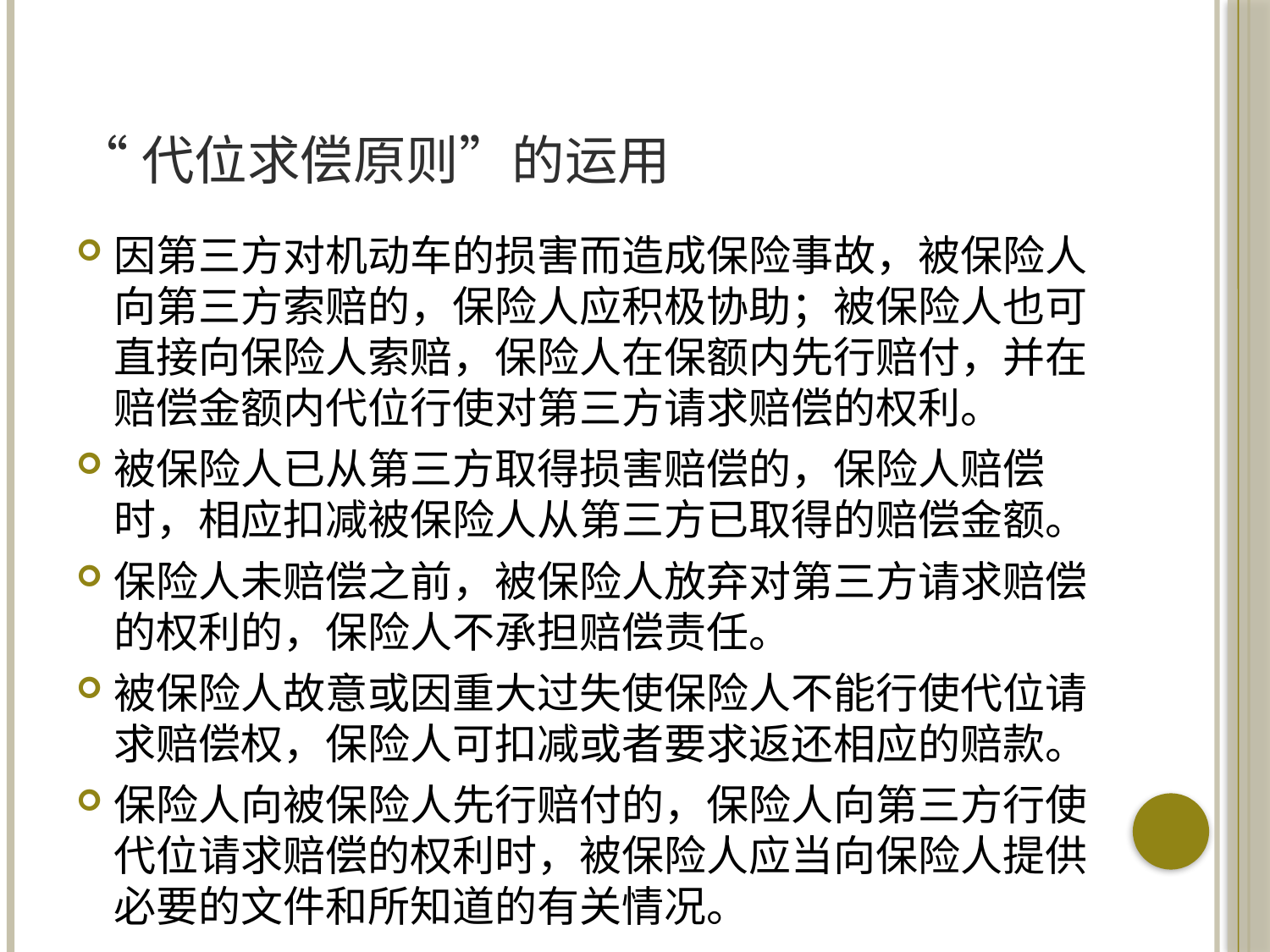

# “代位求偿原则”的运用
因第三方对机动车的损害而造成保险事故，被保险人向第三方索赔的，保险人应积极协助；被保险人也可直接向保险人索赔，保险人在保额内先行赔付，并在赔偿金额内代位行使对第三方请求赔偿的权利。
被保险人已从第三方取得损害赔偿的，保险人赔偿时，相应扣减被保险人从第三方已取得的赔偿金额。
保险人未赔偿之前，被保险人放弃对第三方请求赔偿的权利的，保险人不承担赔偿责任。
被保险人故意或因重大过失使保险人不能行使代位请求赔偿权，保险人可扣减或者要求返还相应的赔款。
保险人向被保险人先行赔付的，保险人向第三方行使代位请求赔偿的权利时，被保险人应当向保险人提供必要的文件和所知道的有关情况。